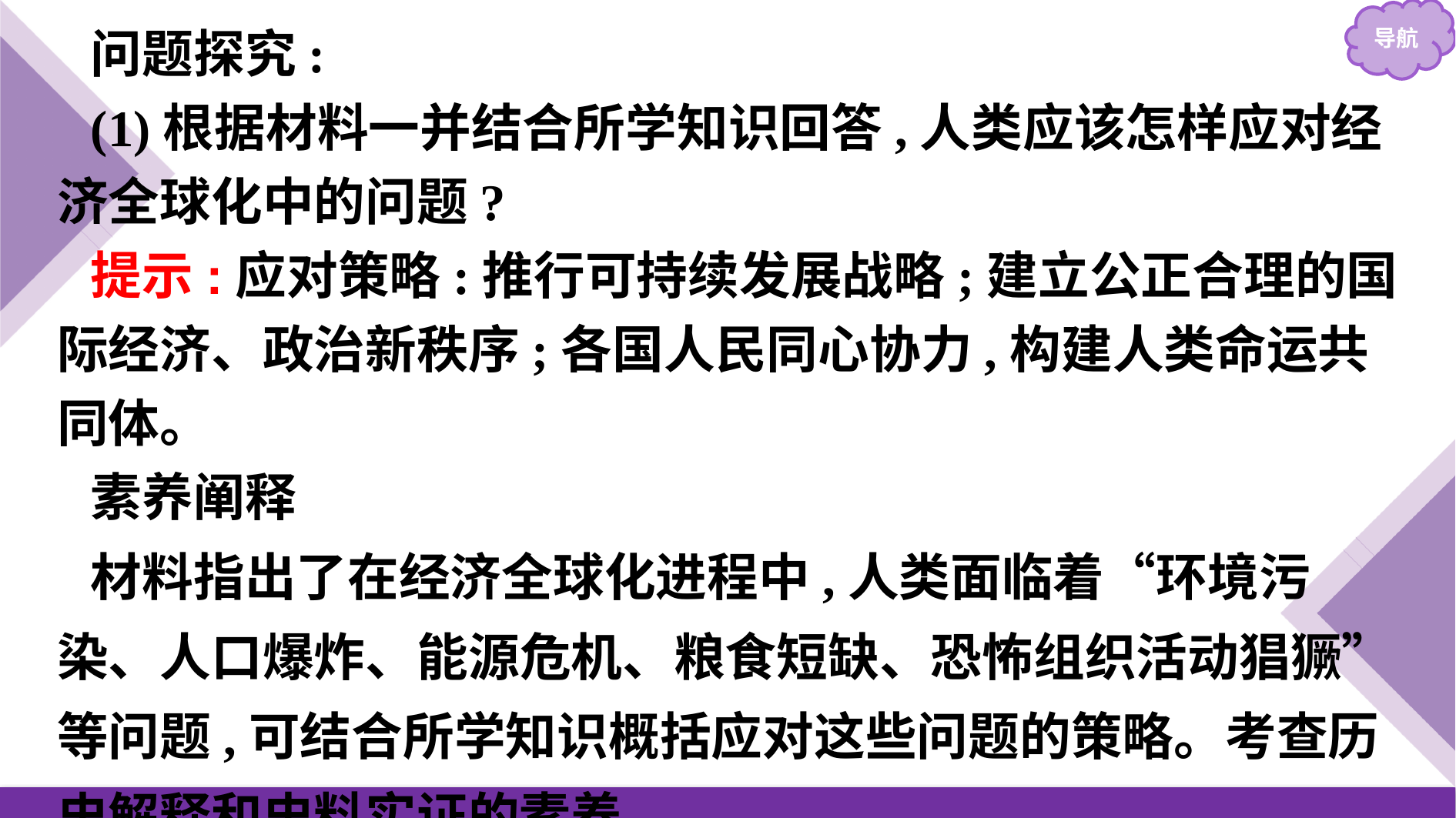

问题探究:
(1)根据材料一并结合所学知识回答,人类应该怎样应对经济全球化中的问题?
提示:应对策略:推行可持续发展战略;建立公正合理的国际经济、政治新秩序;各国人民同心协力,构建人类命运共同体。
素养阐释
材料指出了在经济全球化进程中,人类面临着“环境污染、人口爆炸、能源危机、粮食短缺、恐怖组织活动猖獗”等问题,可结合所学知识概括应对这些问题的策略。考查历史解释和史料实证的素养。